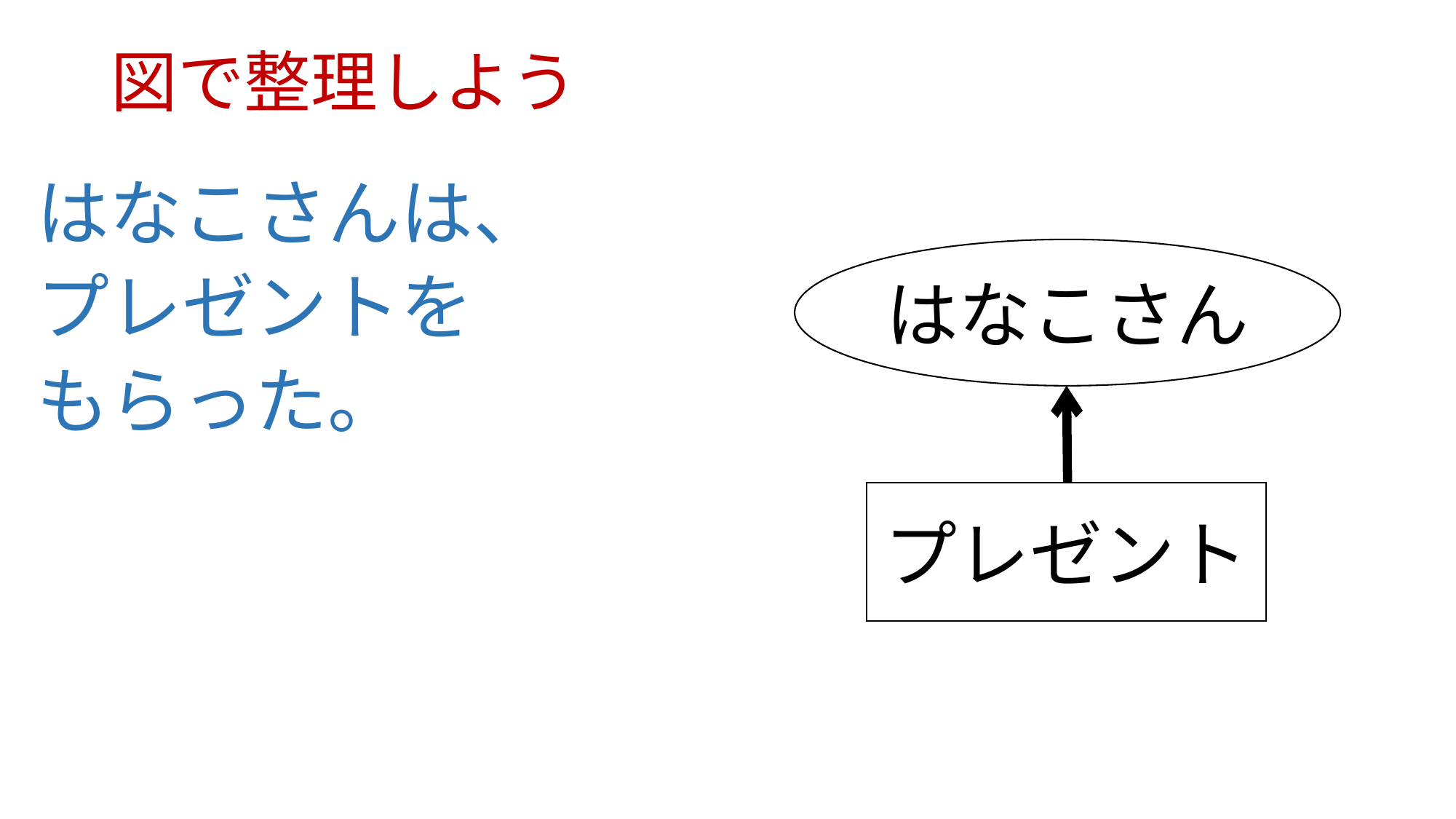

# 図で整理しよう
はなこさんは、
プレゼントを
もらった。
はなこさん
プレゼント